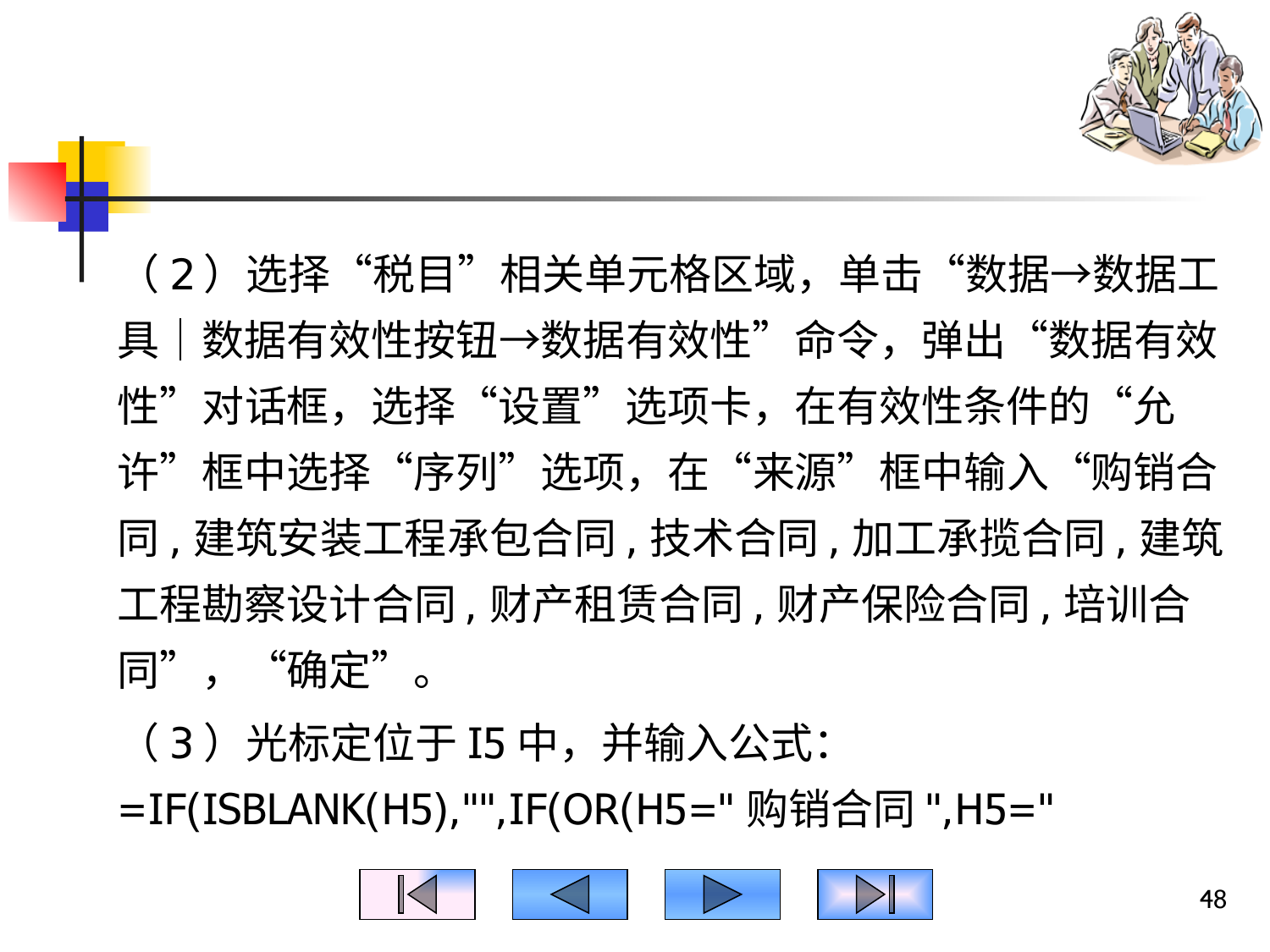

#
（2）选择“税目”相关单元格区域，单击“数据→数据工具｜数据有效性按钮→数据有效性”命令，弹出“数据有效性”对话框，选择“设置”选项卡，在有效性条件的“允许”框中选择“序列”选项，在“来源”框中输入“购销合同,建筑安装工程承包合同,技术合同,加工承揽合同,建筑工程勘察设计合同,财产租赁合同,财产保险合同,培训合同”，“确定”。
（3）光标定位于I5中，并输入公式：=IF(ISBLANK(H5),"",IF(OR(H5="购销合同",H5="
48